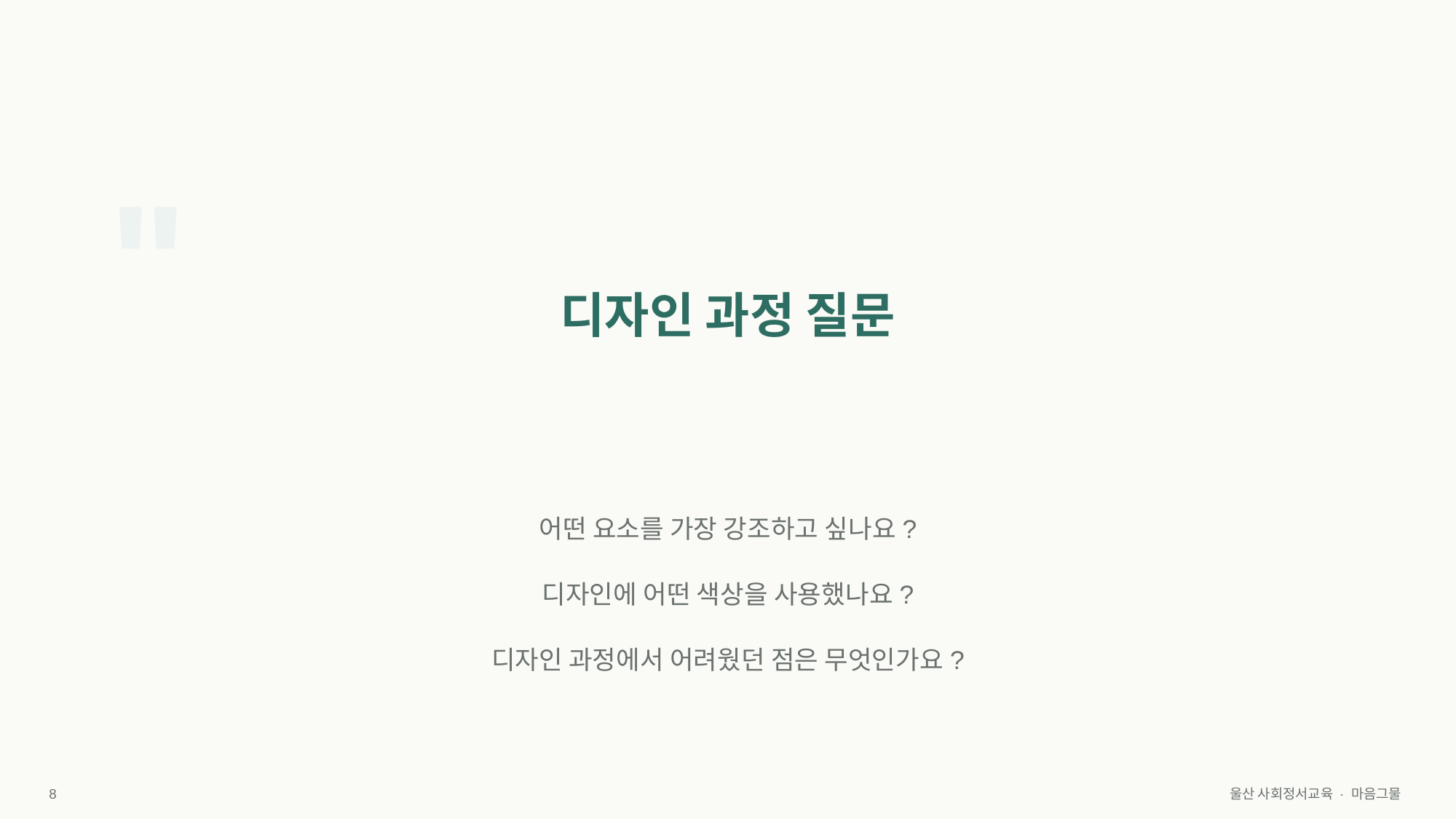

"
디자인 과정 질문
어떤 요소를 가장 강조하고 싶나요?
디자인에 어떤 색상을 사용했나요?
디자인 과정에서 어려웠던 점은 무엇인가요?
8
울산 사회정서교육 · 마음그물